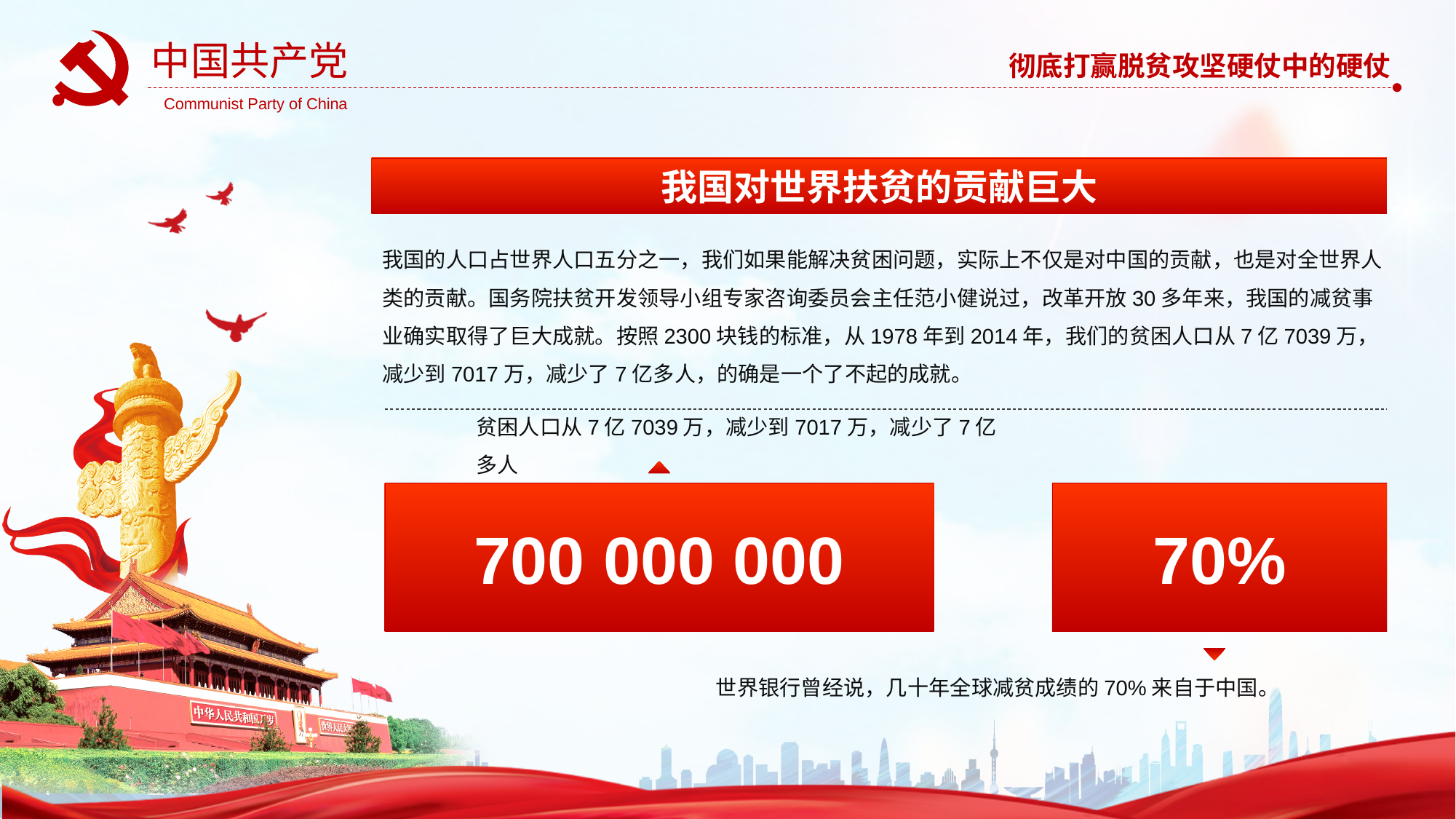

我国对世界扶贫的贡献巨大
我国的人口占世界人口五分之一，我们如果能解决贫困问题，实际上不仅是对中国的贡献，也是对全世界人类的贡献。国务院扶贫开发领导小组专家咨询委员会主任范小健说过，改革开放30多年来，我国的减贫事业确实取得了巨大成就。按照2300块钱的标准，从1978年到2014年，我们的贫困人口从7亿7039万，减少到7017万，减少了7亿多人，的确是一个了不起的成就。
贫困人口从7亿7039万，减少到7017万，减少了7亿多人

700 000 000
70%

世界银行曾经说，几十年全球减贫成绩的70%来自于中国。